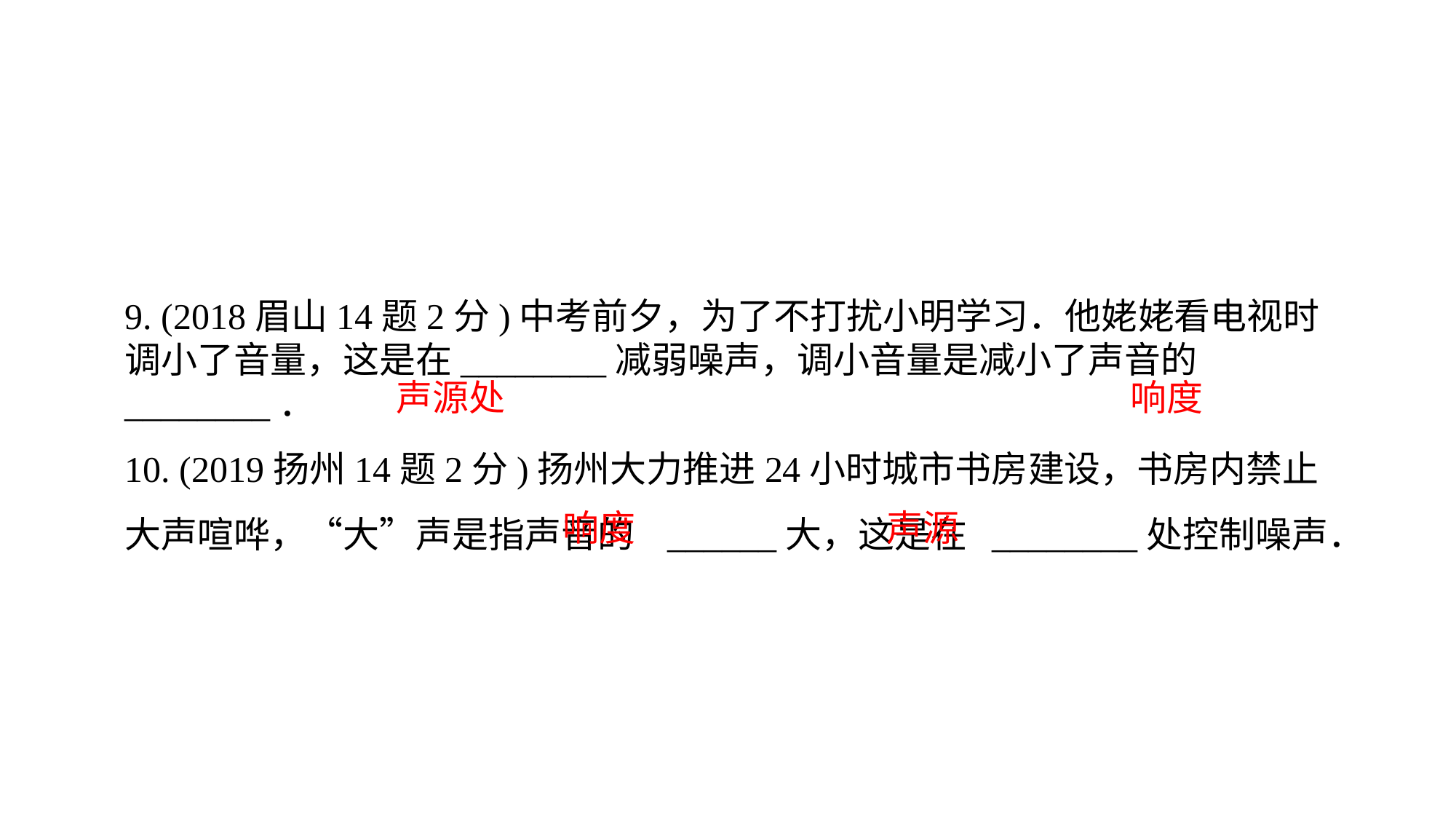

9. (2018眉山14题2分)中考前夕，为了不打扰小明学习．他姥姥看电视时调小了音量，这是在________减弱噪声，调小音量是减小了声音的________．10. (2019扬州14题2分)扬州大力推进24小时城市书房建设，书房内禁止大声喧哗，“大”声是指声音的   ______大，这是在  ________处控制噪声．
声源处
响度
响度
声源